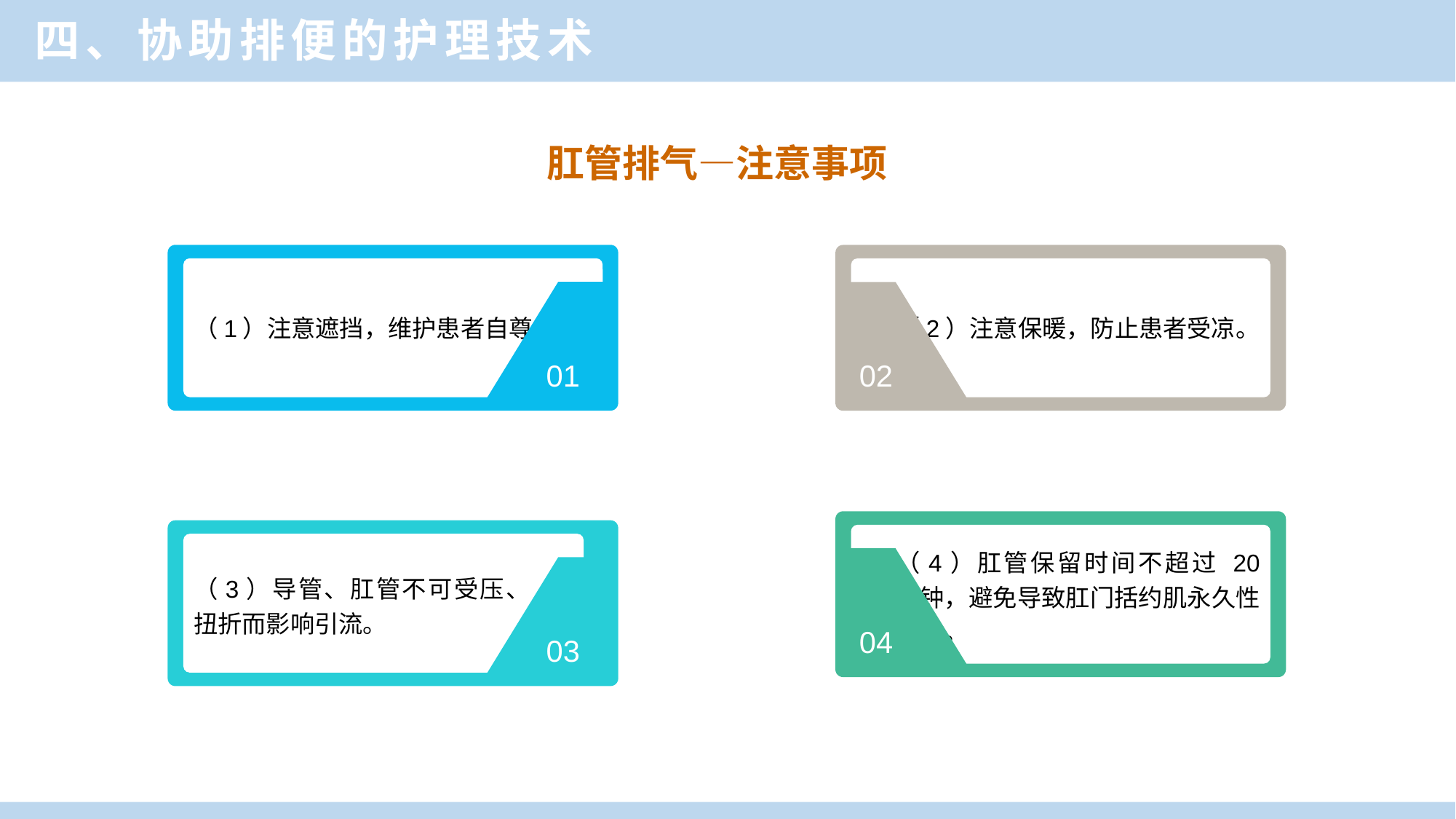

四、协助排便的护理技术
LOREM IPSUM DOLOR
肛管排气—注意事项

（1）注意遮挡，维护患者自尊。
（2）注意保暖，防止患者受凉。
01
02

（4）肛管保留时间不超过 20 分钟，避免导致肛门括约肌永久性松弛。
（3）导管、肛管不可受压、扭折而影响引流。
04
03